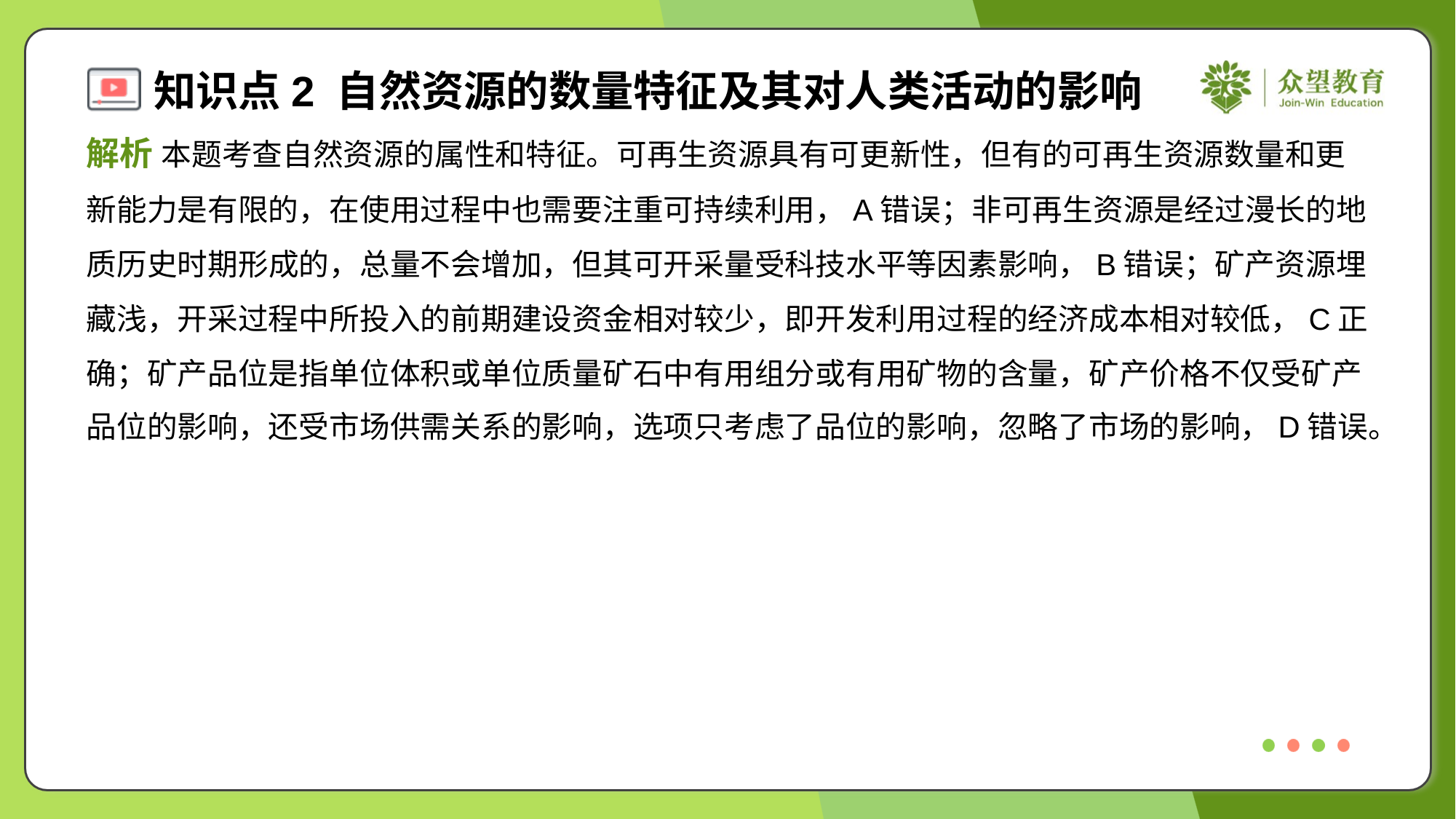

解析 本题考查自然资源的属性和特征。可再生资源具有可更新性，但有的可再生资源数量和更
新能力是有限的，在使用过程中也需要注重可持续利用，A错误；非可再生资源是经过漫长的地
质历史时期形成的，总量不会增加，但其可开采量受科技水平等因素影响，B错误；矿产资源埋
藏浅，开采过程中所投入的前期建设资金相对较少，即开发利用过程的经济成本相对较低，C正
确；矿产品位是指单位体积或单位质量矿石中有用组分或有用矿物的含量，矿产价格不仅受矿产
品位的影响，还受市场供需关系的影响，选项只考虑了品位的影响，忽略了市场的影响，D错误。